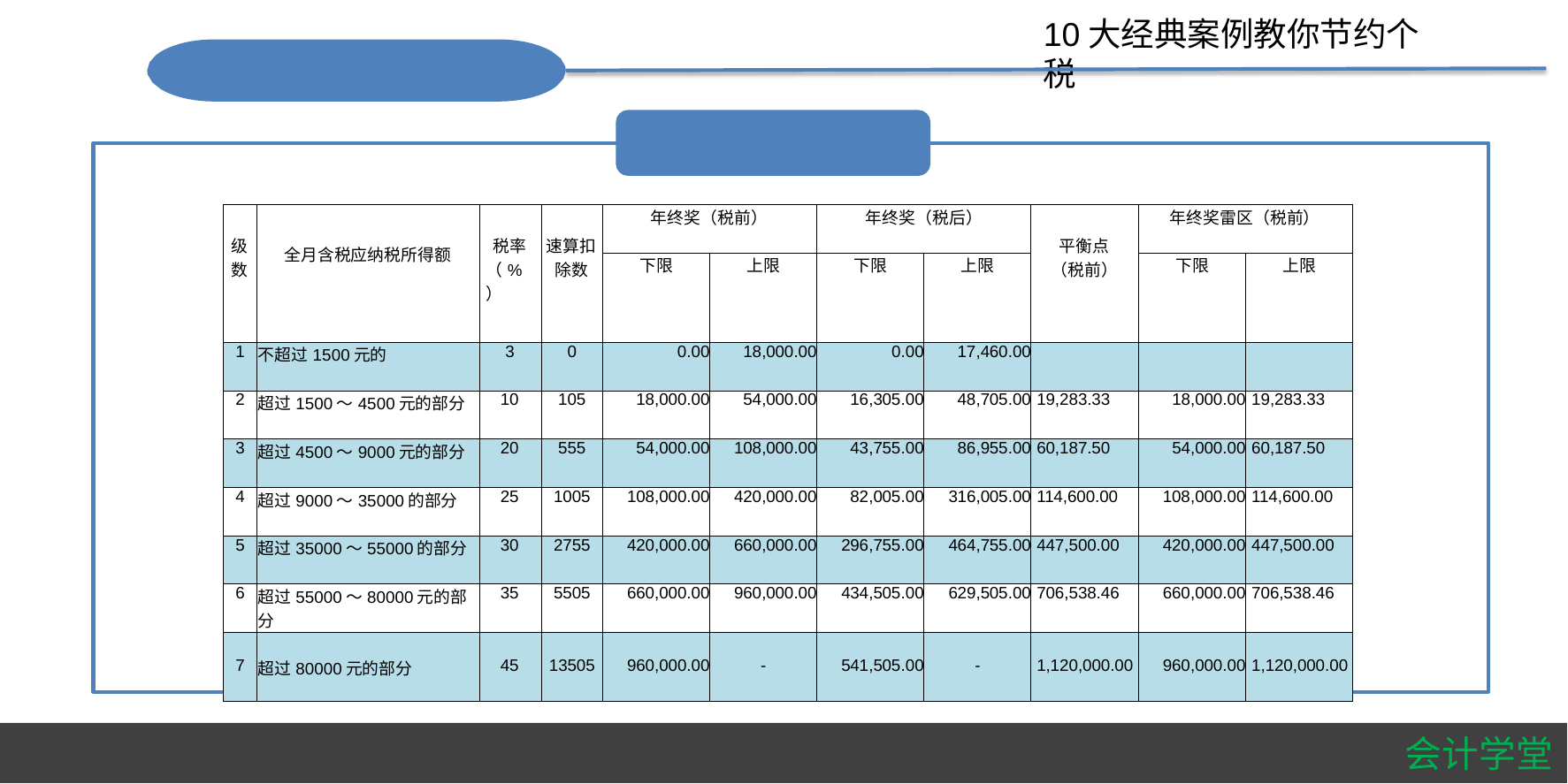

#
10大经典案例教你节约个税

1、巧用年终奖政策节税

应用：避开雷区

| 级 数 | 全月含税应纳税所得额 | 税率 （%） | 速算扣 除数 | 年终奖（税前） |  | 年终奖（税后） |  | 平衡点 （税前） | 年终奖雷区（税前） |  |
| --- | --- | --- | --- | --- | --- | --- | --- | --- | --- | --- |
|  |  |  |  | 下限 | 上限 | 下限 | 上限 |  | 下限 | 上限 |
| 1 | 不超过1500元的 | 3 | 0 | 0.00 | 18,000.00 | 0.00 | 17,460.00 |  |  |  |
| 2 | 超过1500～4500元的部分 | 10 | 105 | 18,000.00 | 54,000.00 | 16,305.00 | 48,705.00 | 19,283.33 | 18,000.00 | 19,283.33 |
| 3 | 超过4500～9000元的部分 | 20 | 555 | 54,000.00 | 108,000.00 | 43,755.00 | 86,955.00 | 60,187.50 | 54,000.00 | 60,187.50 |
| 4 | 超过9000～35000的部分 | 25 | 1005 | 108,000.00 | 420,000.00 | 82,005.00 | 316,005.00 | 114,600.00 | 108,000.00 | 114,600.00 |
| 5 | 超过35000～55000的部分 | 30 | 2755 | 420,000.00 | 660,000.00 | 296,755.00 | 464,755.00 | 447,500.00 | 420,000.00 | 447,500.00 |
| 6 | 超过55000～80000元的部分 | 35 | 5505 | 660,000.00 | 960,000.00 | 434,505.00 | 629,505.00 | 706,538.46 | 660,000.00 | 706,538.46 |
| 7 | 超过80000元的部分 | 45 | 13505 | 960,000.00 | - | 541,505.00 | - | 1,120,000.00 | 960,000.00 | 1,120,000.00 |
|  |  |  |  |  |  |  |  |  |  |  |
| --- | --- | --- | --- | --- | --- | --- | --- | --- | --- | --- |
|  |  |  |  |  |  |  |  |  |  |  |
|  |  |  |  |  |  |  |  |  |  |  |
|  |  |  |  |  |  |  |  |  |  |  |
|  |  |  |  |  |  |  |  |  |  |  |
|  |  |  |  |  |  |  |  |  |  |  |
|  |  |  |  |  |  |  |  |  |  |  |
|  |  |  |  |  |  |  |  |  |  |  |
|  |  |  |  |  |  |  |  |  |  |  |

会计学堂